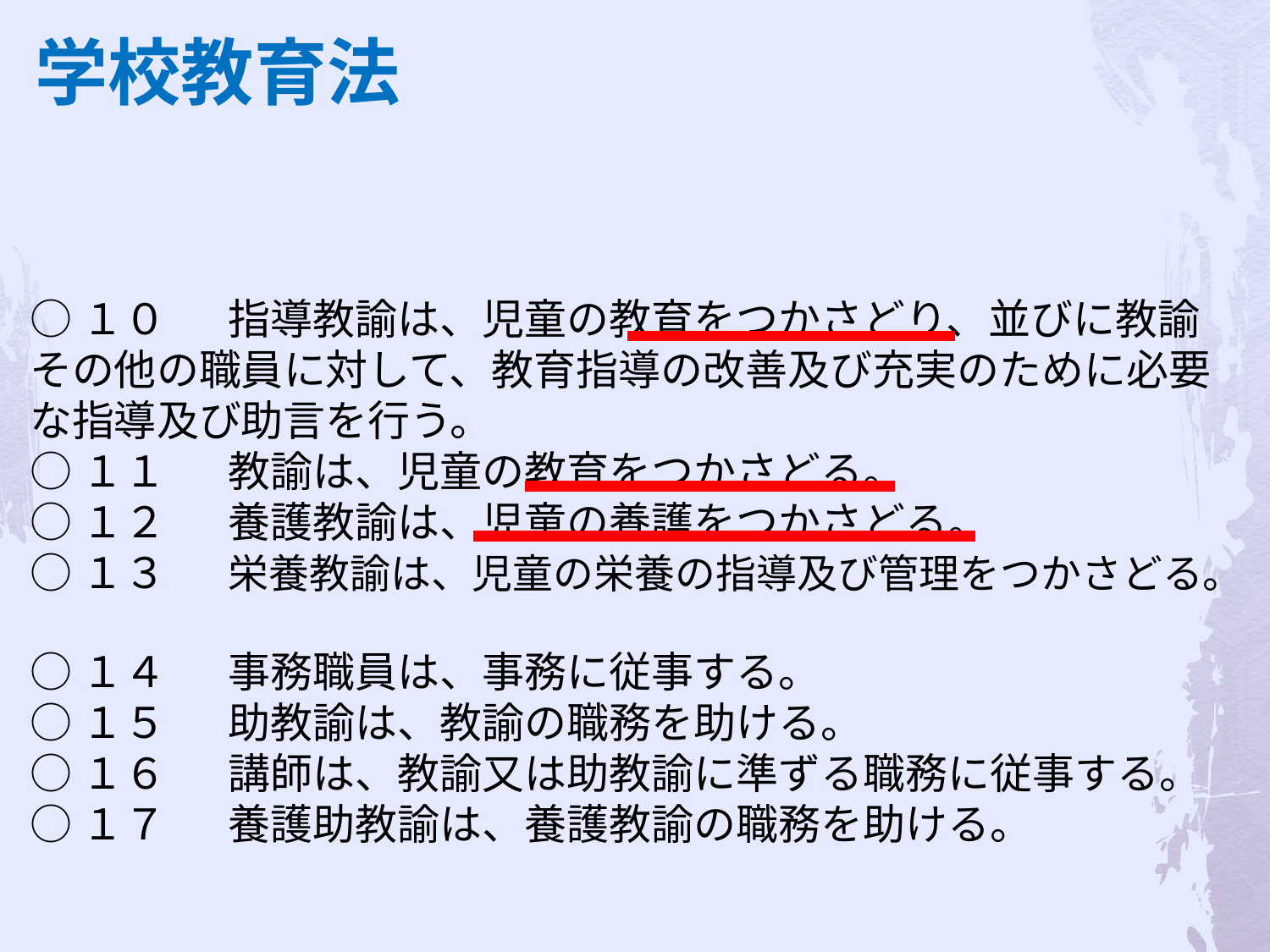

学校教育法
○１０  　指導教諭は、児童の教育をつかさどり、並びに教諭その他の職員に対して、教育指導の改善及び充実のために必要な指導及び助言を行う。
○１１  　教諭は、児童の教育をつかさどる。
○１２  　養護教諭は、児童の養護をつかさどる。
○１３  　栄養教諭は、児童の栄養の指導及び管理をつかさどる。
○１４  　事務職員は、事務に従事する。
○１５  　助教諭は、教諭の職務を助ける。
○１６  　講師は、教諭又は助教諭に準ずる職務に従事する。
○１７  　養護助教諭は、養護教諭の職務を助ける。